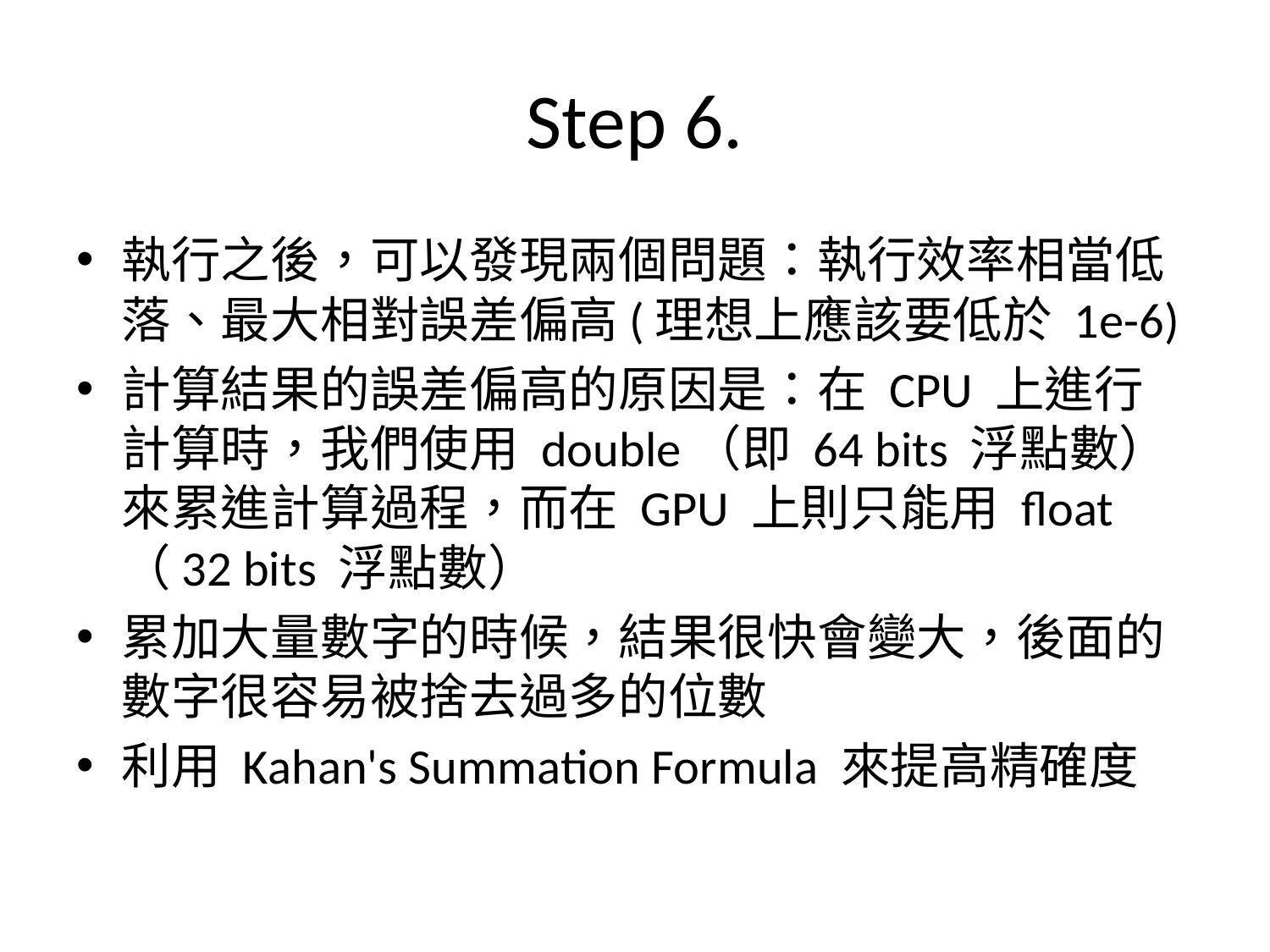

# Step 6.
執行之後，可以發現兩個問題：執行效率相當低落、最大相對誤差偏高(理想上應該要低於 1e-6)
計算結果的誤差偏高的原因是：在 CPU 上進行計算時，我們使用 double（即 64 bits 浮點數）來累進計算過程，而在 GPU 上則只能用 float（32 bits 浮點數）
累加大量數字的時候，結果很快會變大，後面的數字很容易被捨去過多的位數
利用 Kahan's Summation Formula 來提高精確度